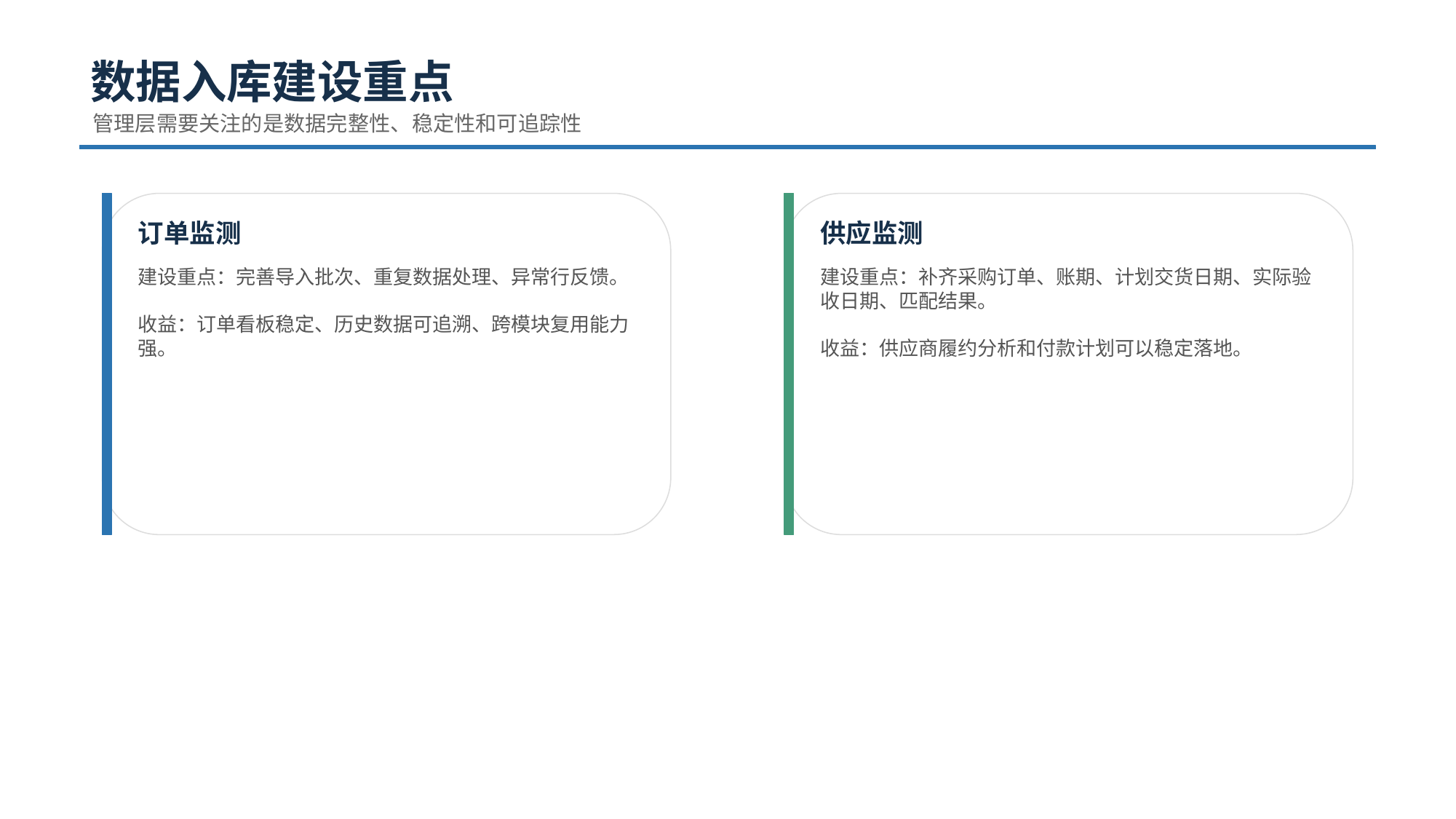

数据入库建设重点
管理层需要关注的是数据完整性、稳定性和可追踪性

订单监测
供应监测
建设重点：完善导入批次、重复数据处理、异常行反馈。

收益：订单看板稳定、历史数据可追溯、跨模块复用能力强。
建设重点：补齐采购订单、账期、计划交货日期、实际验收日期、匹配结果。

收益：供应商履约分析和付款计划可以稳定落地。